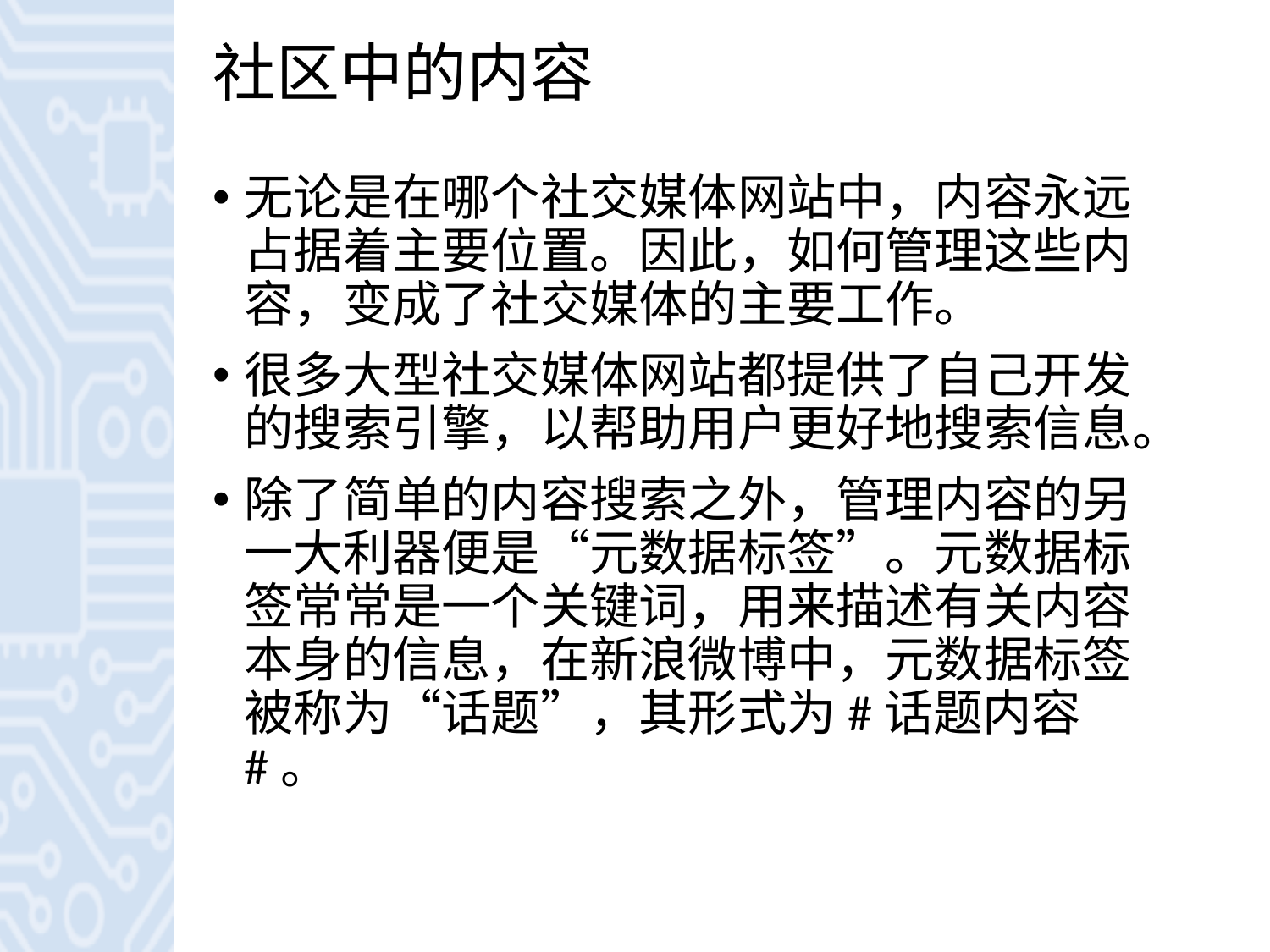

# 社区中的内容
无论是在哪个社交媒体网站中，内容永远占据着主要位置。因此，如何管理这些内容，变成了社交媒体的主要工作。
很多大型社交媒体网站都提供了自己开发的搜索引擎，以帮助用户更好地搜索信息。
除了简单的内容搜索之外，管理内容的另一大利器便是“元数据标签”。元数据标签常常是一个关键词，用来描述有关内容本身的信息，在新浪微博中，元数据标签被称为“话题”，其形式为#话题内容#。